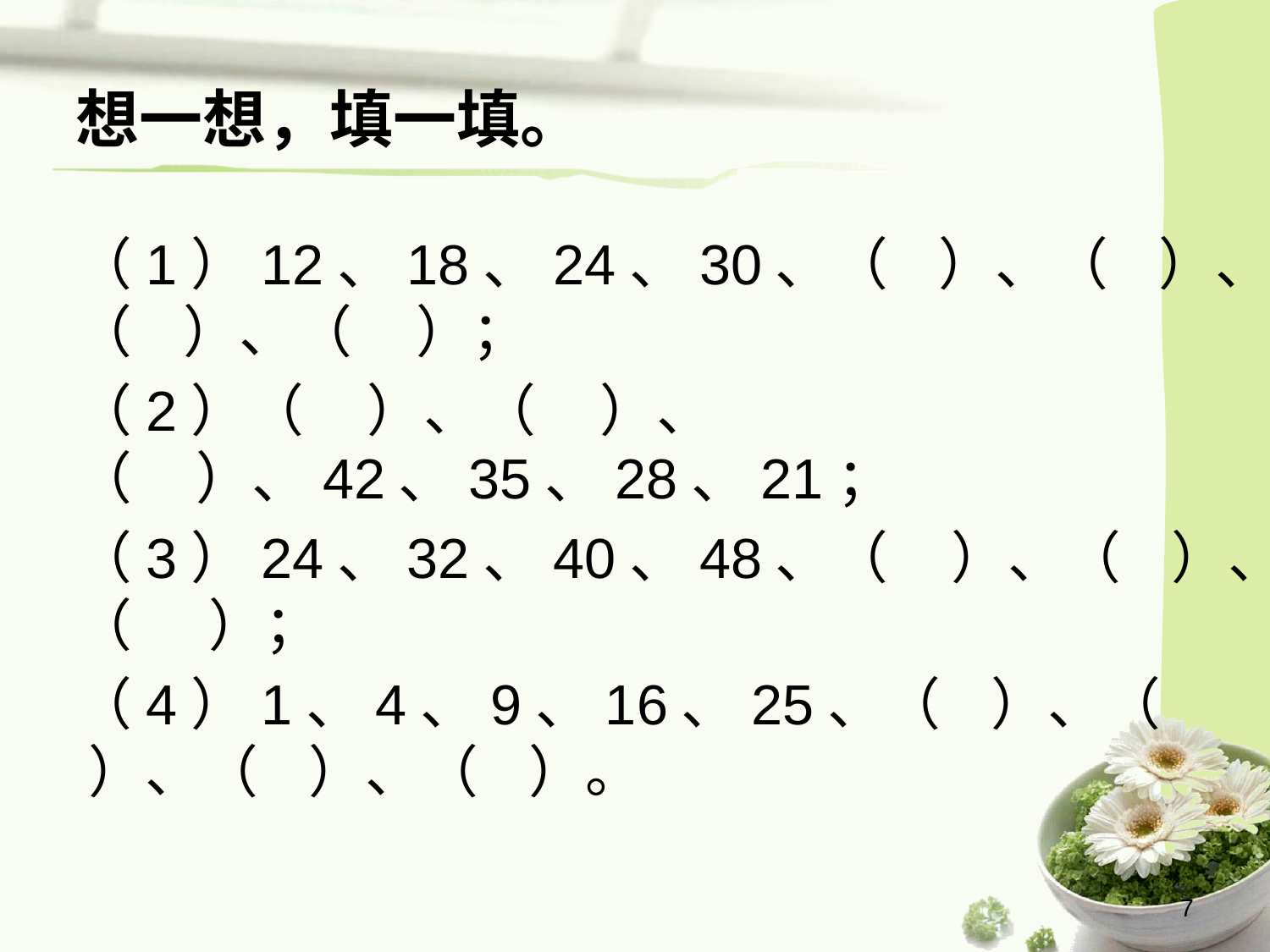

# 想一想，填一填。
（1）12、18、24、30、（    ）、（    ）、（    ）、（     ）；
（2）（     ）、（     ）、（     ）、42、35、28、21；
（3）24、32、40、48、（     ）、（    ）、（      ）；
（4）1、4、9、16、25、（    ）、（    ）、（    ）、（    ）。
7